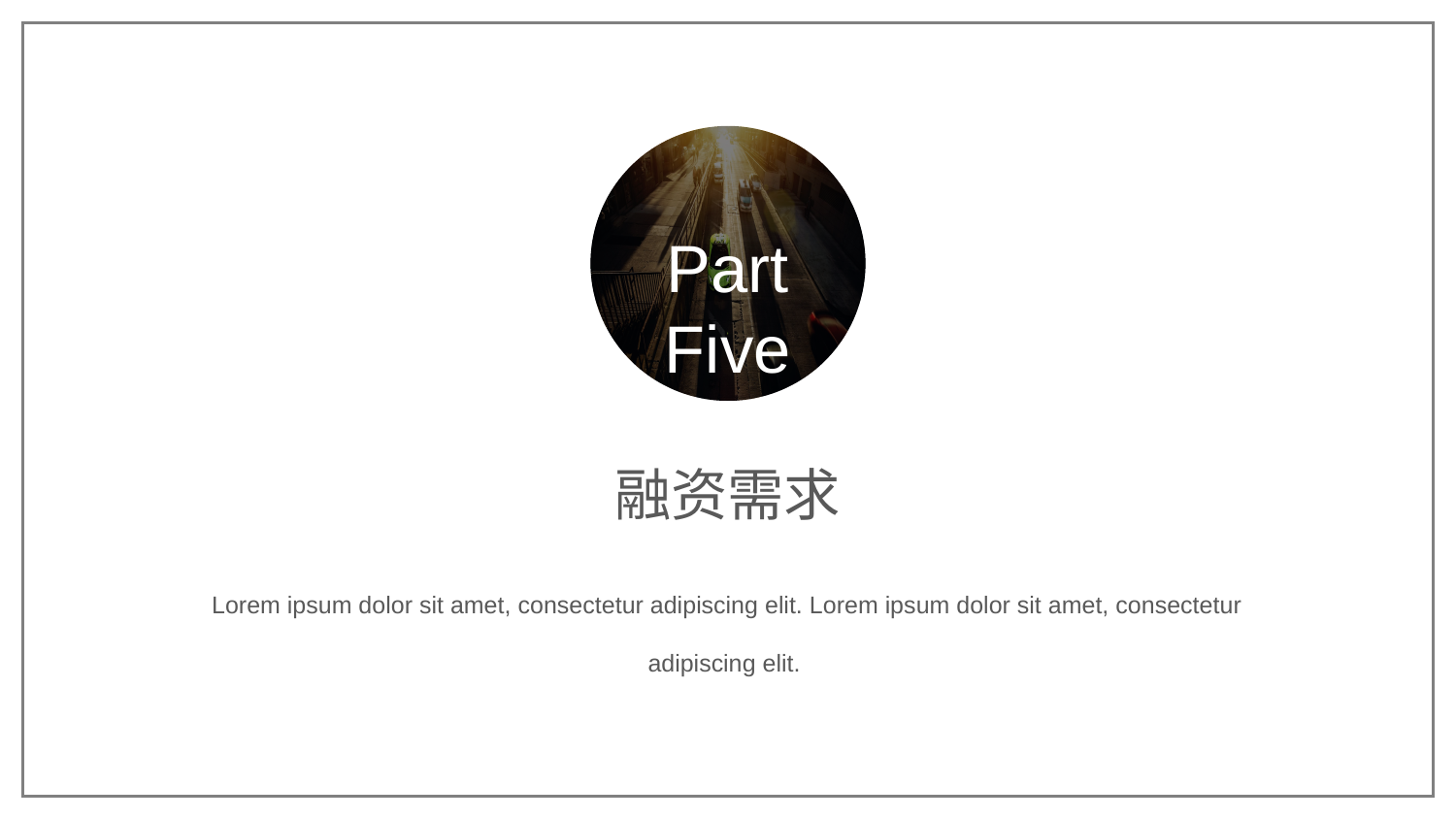

Part Five
融资需求
Lorem ipsum dolor sit amet, consectetur adipiscing elit. Lorem ipsum dolor sit amet, consectetur adipiscing elit.